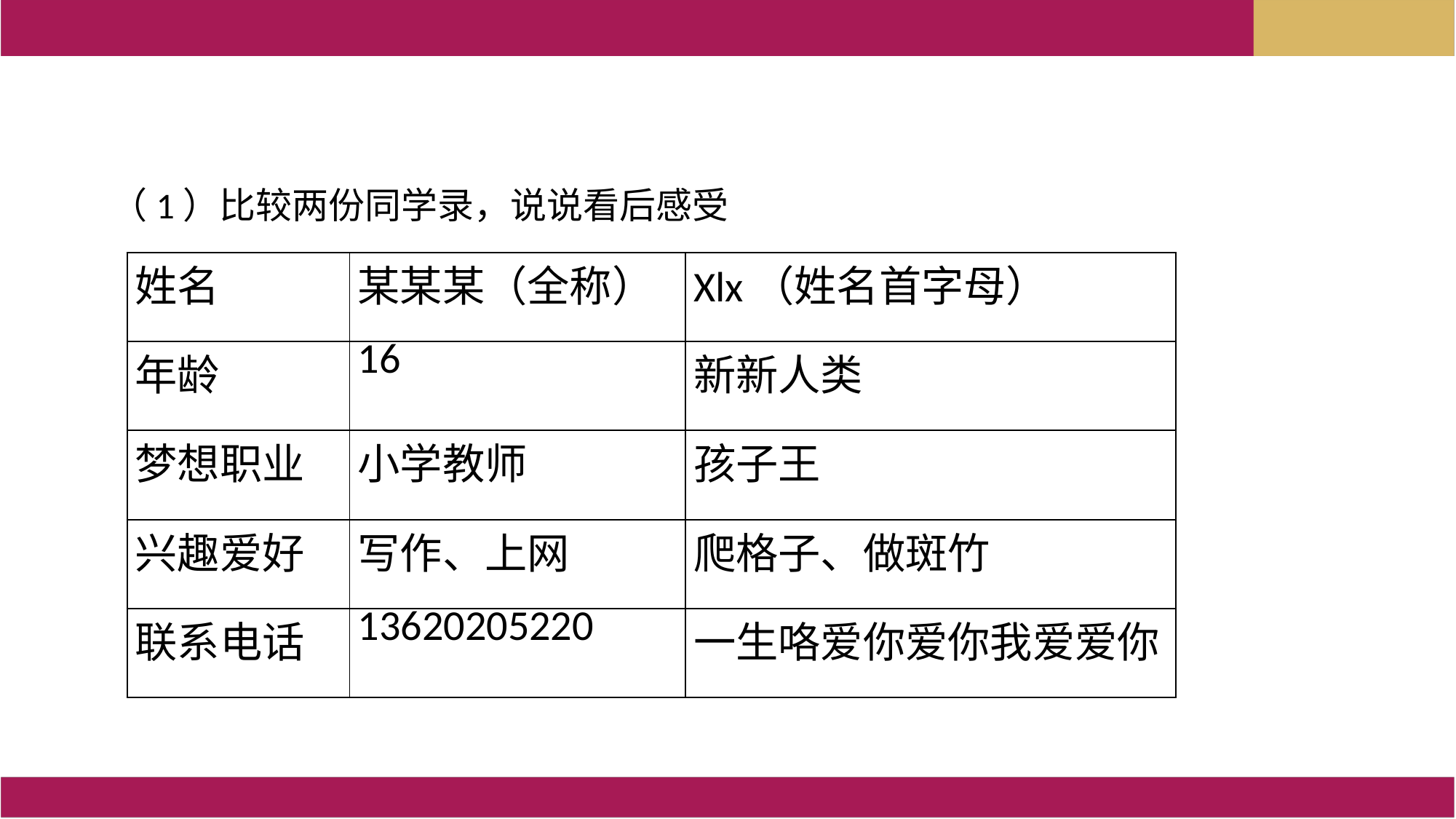

（1）比较两份同学录，说说看后感受

| 姓名 | 某某某（全称） | Xlx（姓名首字母） |
| --- | --- | --- |
| 年龄 | 16 | 新新人类 |
| 梦想职业 | 小学教师 | 孩子王 |
| 兴趣爱好 | 写作、上网 | 爬格子、做斑竹 |
| 联系电话 | 13620205220 | 一生咯爱你爱你我爱爱你 |